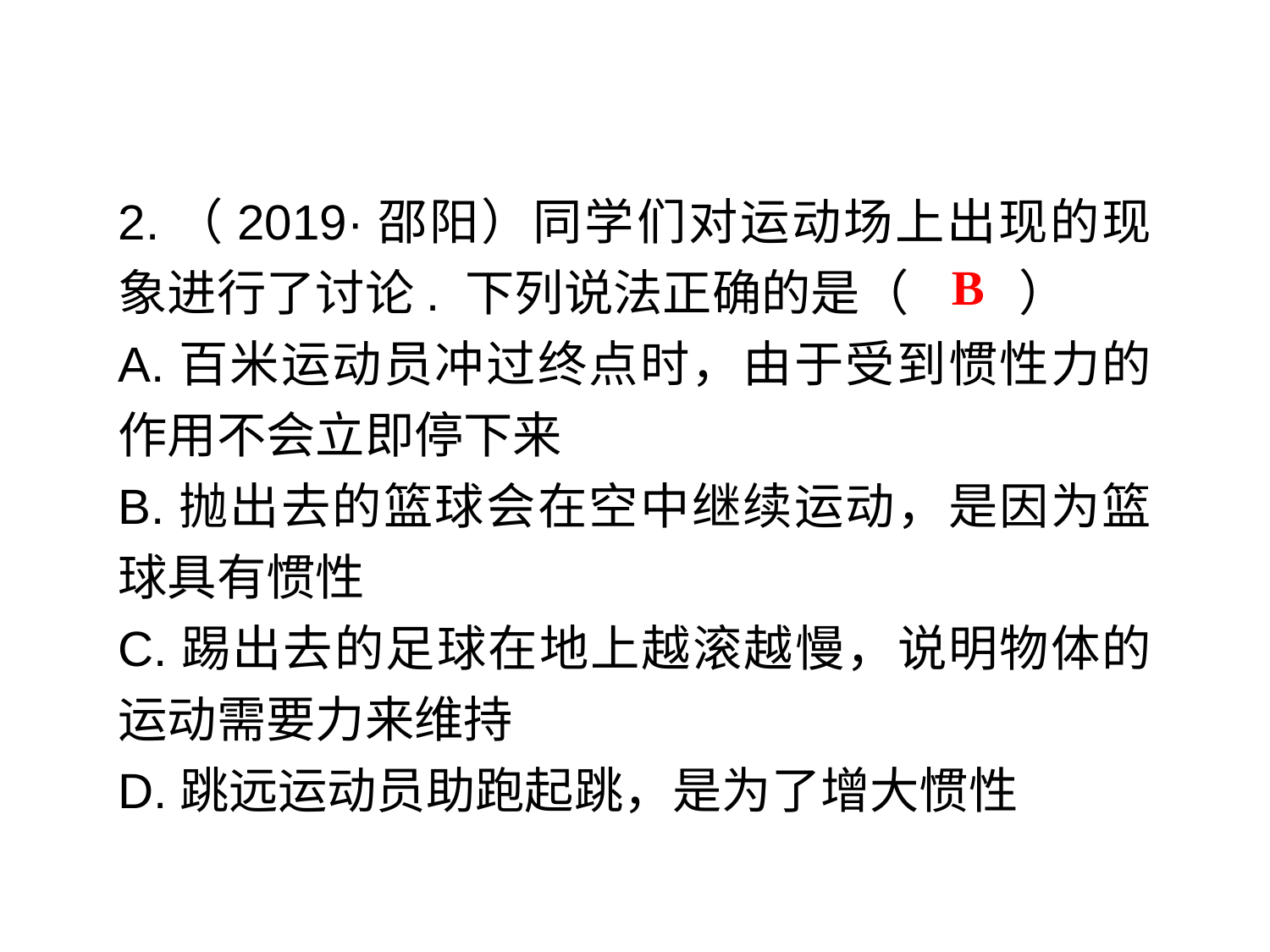

2.（2019·邵阳）同学们对运动场上出现的现象进行了讨论. 下列说法正确的是（　 　）
A.百米运动员冲过终点时，由于受到惯性力的作用不会立即停下来
B.抛出去的篮球会在空中继续运动，是因为篮球具有惯性
C.踢出去的足球在地上越滚越慢，说明物体的运动需要力来维持
D.跳远运动员助跑起跳，是为了增大惯性
B